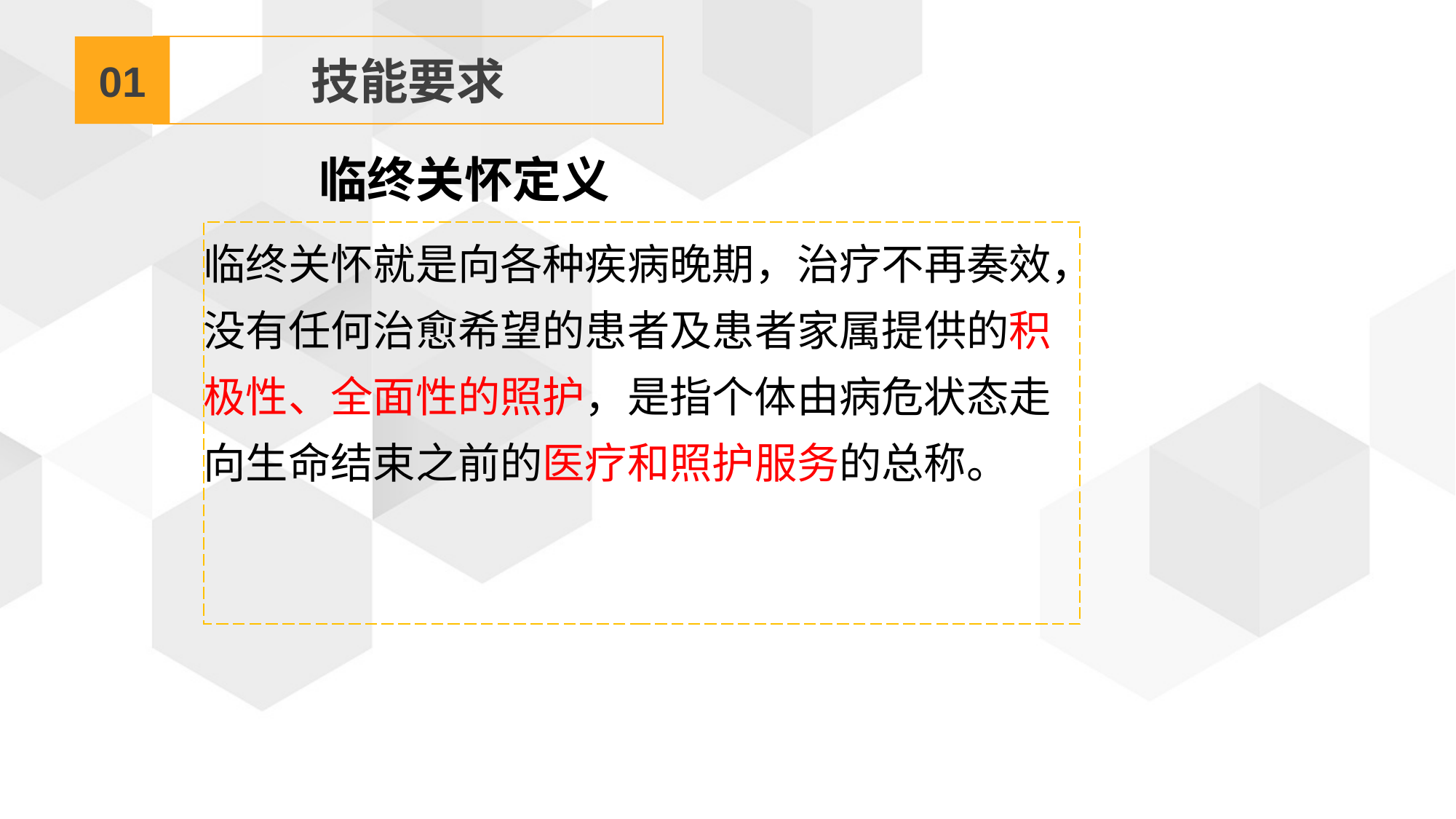

01
技能要求
临终关怀定义
临终关怀就是向各种疾病晚期，治疗不再奏效，没有任何治愈希望的患者及患者家属提供的积极性、全面性的照护，是指个体由病危状态走向生命结束之前的医疗和照护服务的总称。